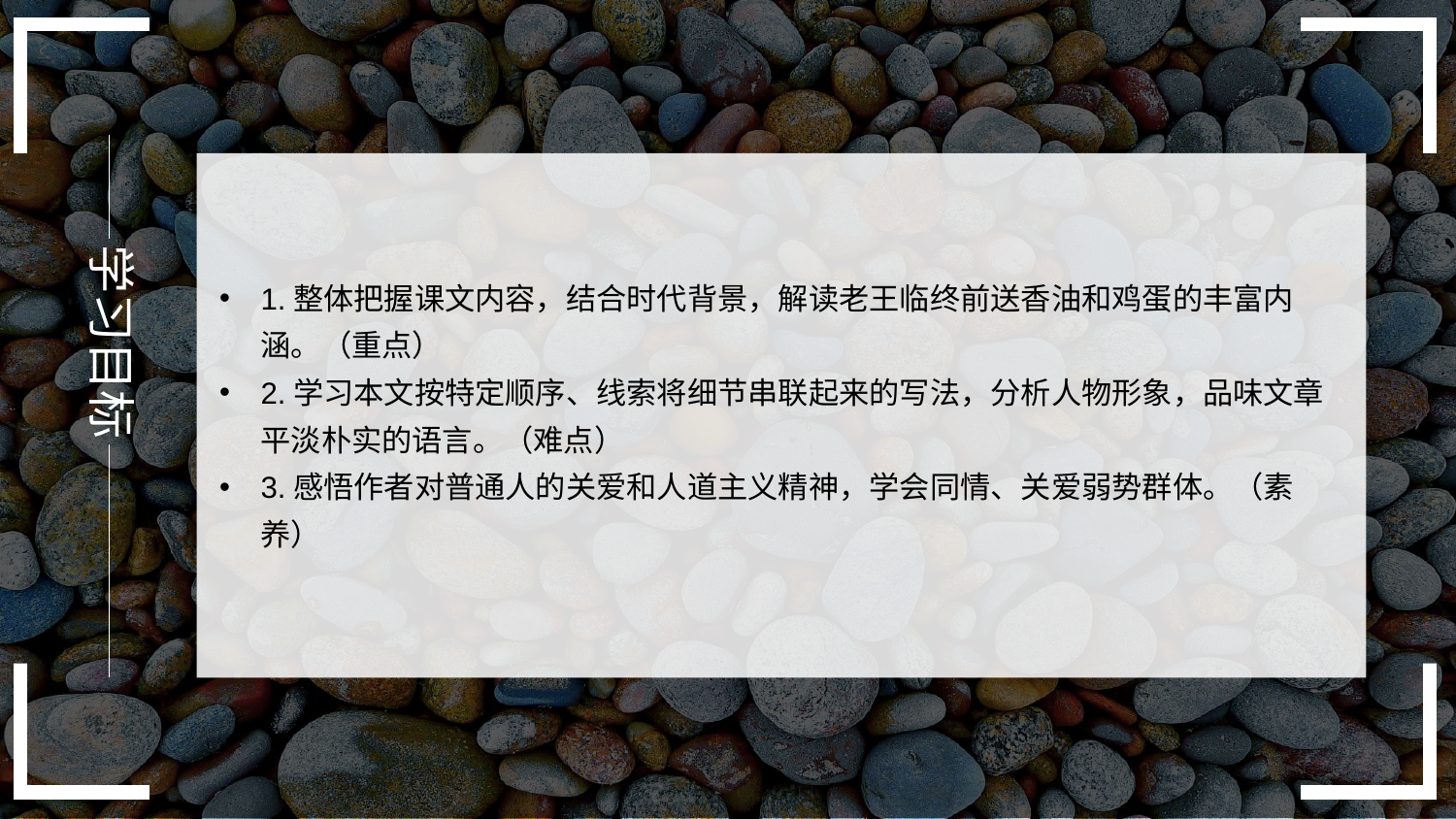

学习目标

1.整体把握课文内容，结合时代背景，解读老王临终前送香油和鸡蛋的丰富内涵。（重点）
2.学习本文按特定顺序、线索将细节串联起来的写法，分析人物形象，品味文章平淡朴实的语言。（难点）
3.感悟作者对普通人的关爱和人道主义精神，学会同情、关爱弱势群体。（素养）